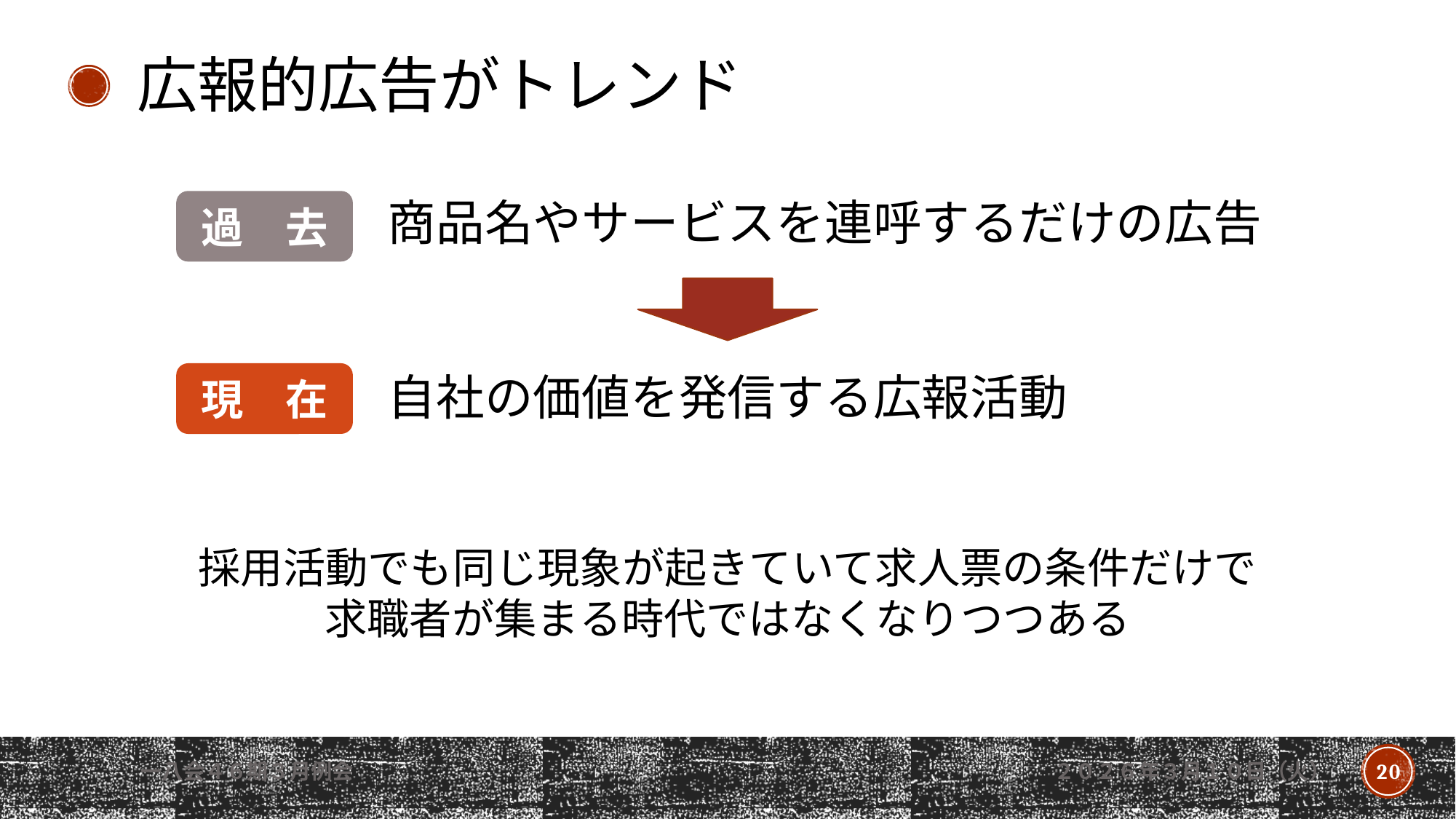

広報的広告がトレンド

商品名やサービスを連呼するだけの広告

自社の価値を発信する広報活動
過　去

現　在

採用活動でも同じ現象が起きていて求人票の条件だけで
求職者が集まる時代ではなくなりつつある

一八会４６期３月例会
２０２６年３月１０日（火）
20